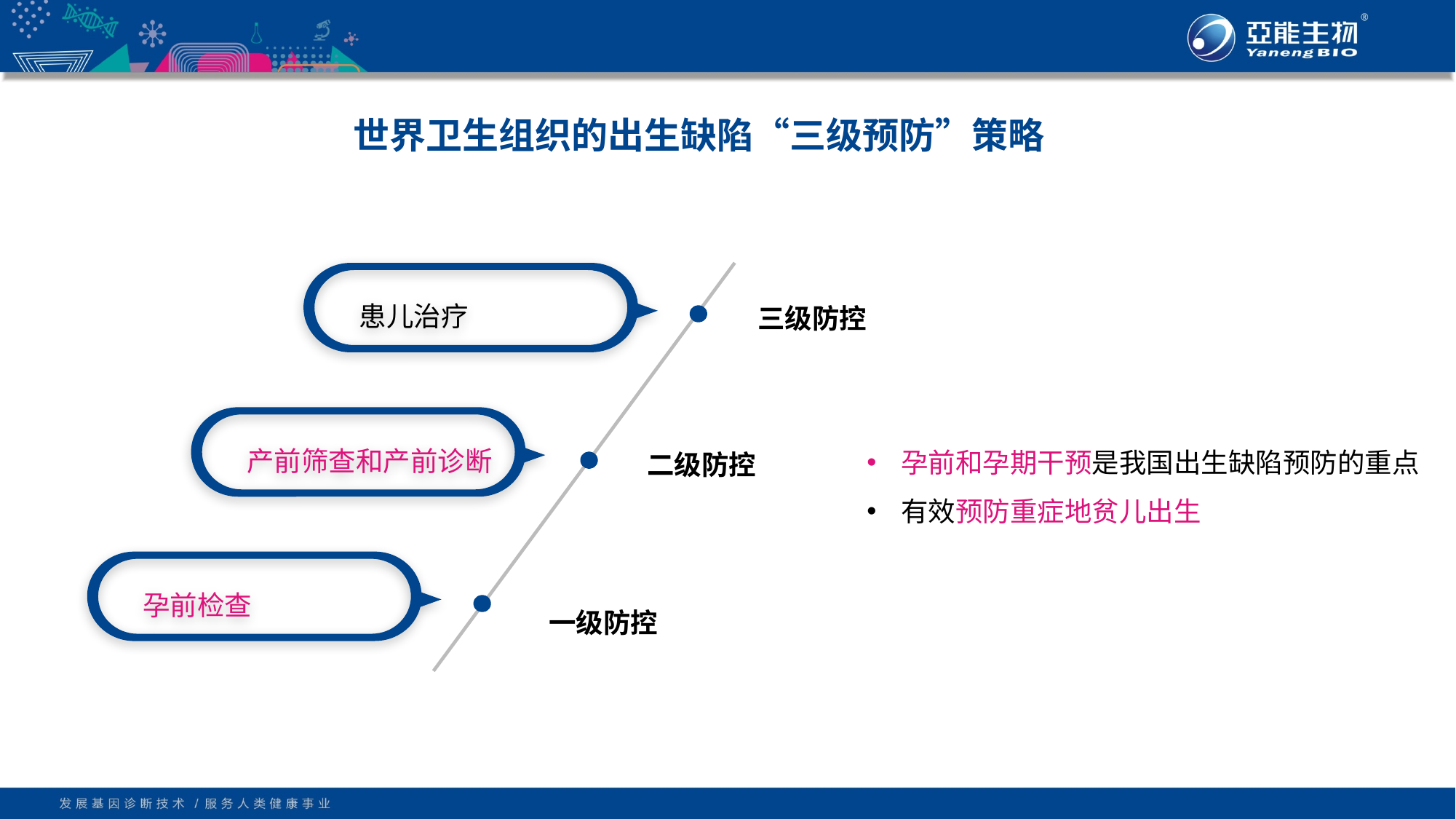

# 世界卫生组织的出生缺陷“三级预防”策略
患儿治疗
三级防控

产前筛查和产前诊断
二级防控

孕前检查
一级防控

孕前和孕期干预是我国出生缺陷预防的重点
有效预防重症地贫儿出生